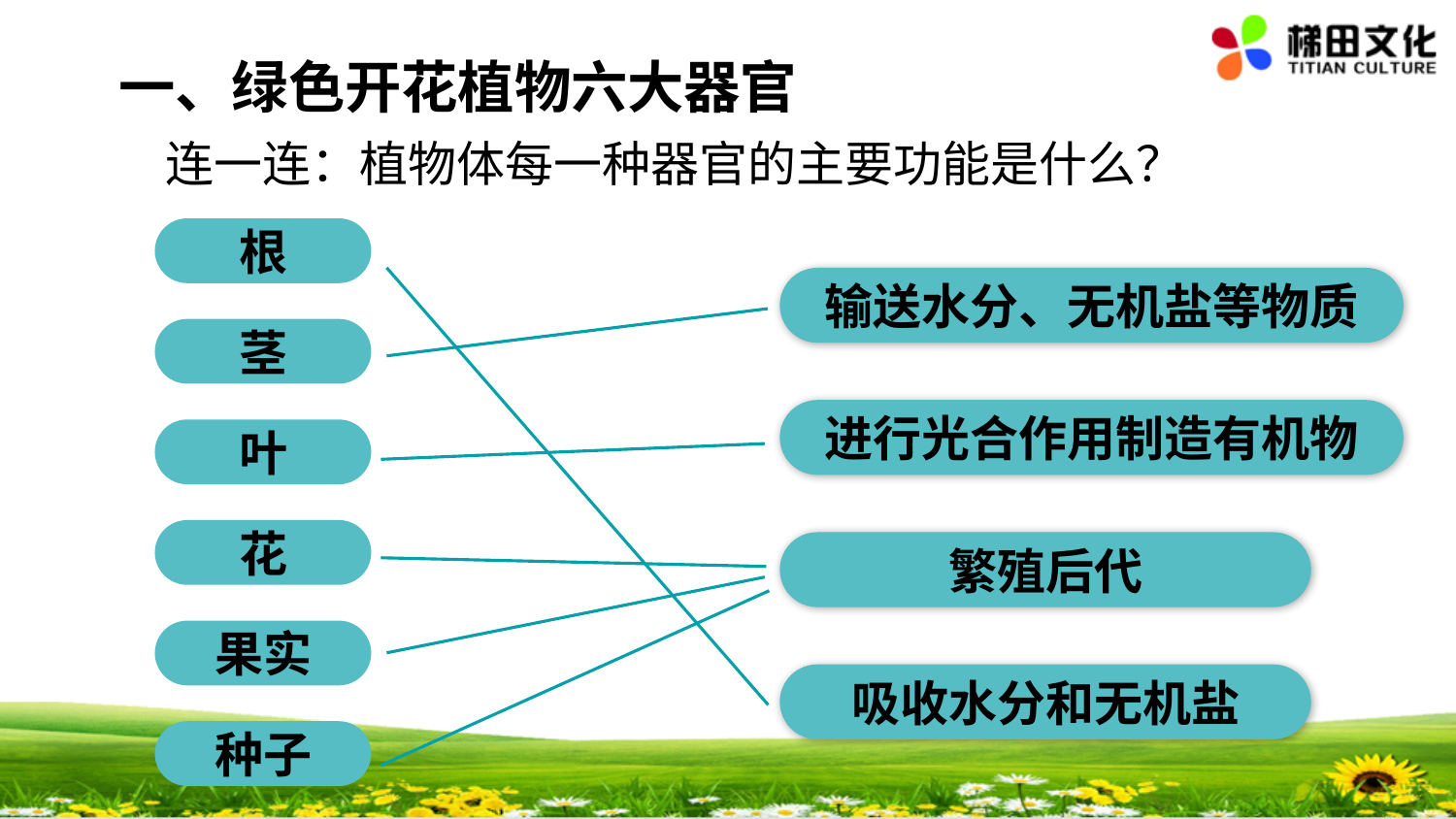

一、绿色开花植物六大器官
连一连：植物体每一种器官的主要功能是什么？
根

输送水分、无机盐等物质
茎
进行光合作用制造有机物
叶
花
繁殖后代
果实
吸收水分和无机盐
种子